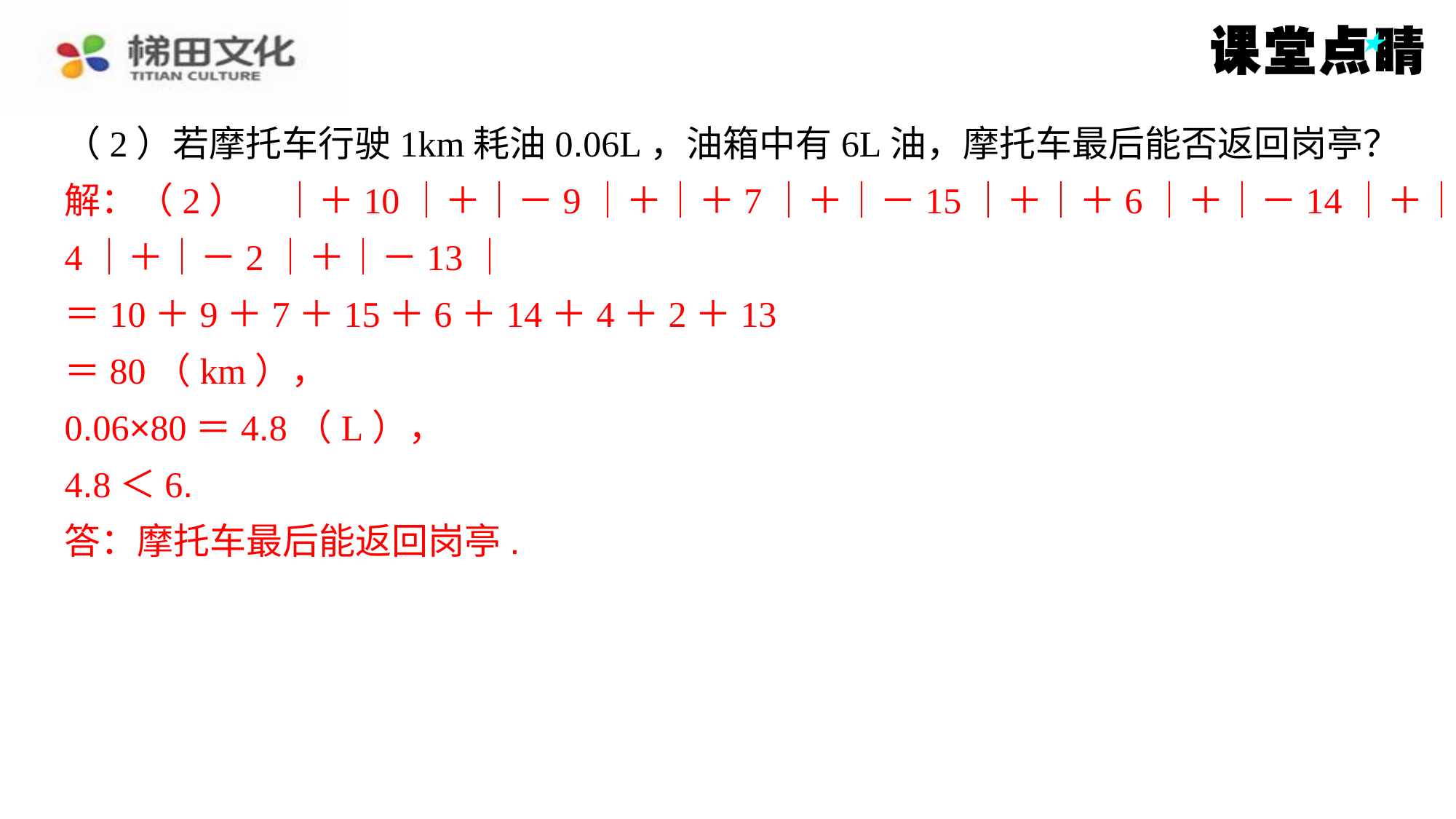

（2）若摩托车行驶1km耗油0.06L，油箱中有6L油，摩托车最后能否返回岗亭？
解：（2）　｜＋10｜＋｜－9｜＋｜＋7｜＋｜－15｜＋｜＋6｜＋｜－14｜＋｜＋
4｜＋｜－2｜＋｜－13｜
＝10＋9＋7＋15＋6＋14＋4＋2＋13
＝80（km），
0.06×80＝4.8（L），
4.8＜6.
答：摩托车最后能返回岗亭.
解：（2）　｜＋10｜＋｜－9｜＋｜＋7｜＋｜－15｜＋｜＋6｜＋｜－14｜＋｜＋
4｜＋｜－2｜＋｜－13｜
＝10＋9＋7＋15＋6＋14＋4＋2＋13
＝80（km），
0.06×80＝4.8（L），
4.8＜6.
答：摩托车最后能返回岗亭.